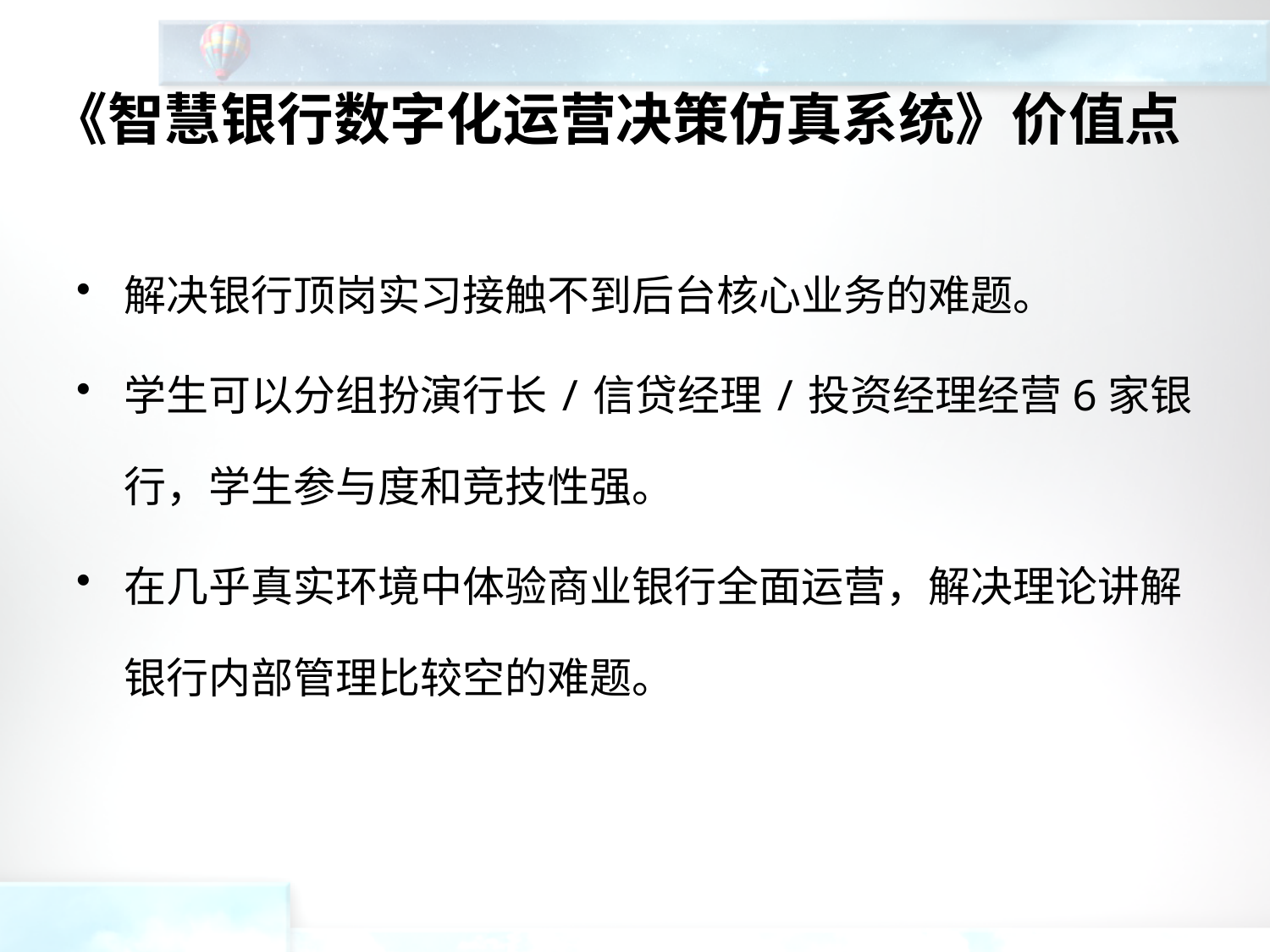

# 《智慧银行数字化运营决策仿真系统》价值点
解决银行顶岗实习接触不到后台核心业务的难题。
学生可以分组扮演行长/信贷经理/投资经理经营6家银行，学生参与度和竞技性强。
在几乎真实环境中体验商业银行全面运营，解决理论讲解银行内部管理比较空的难题。